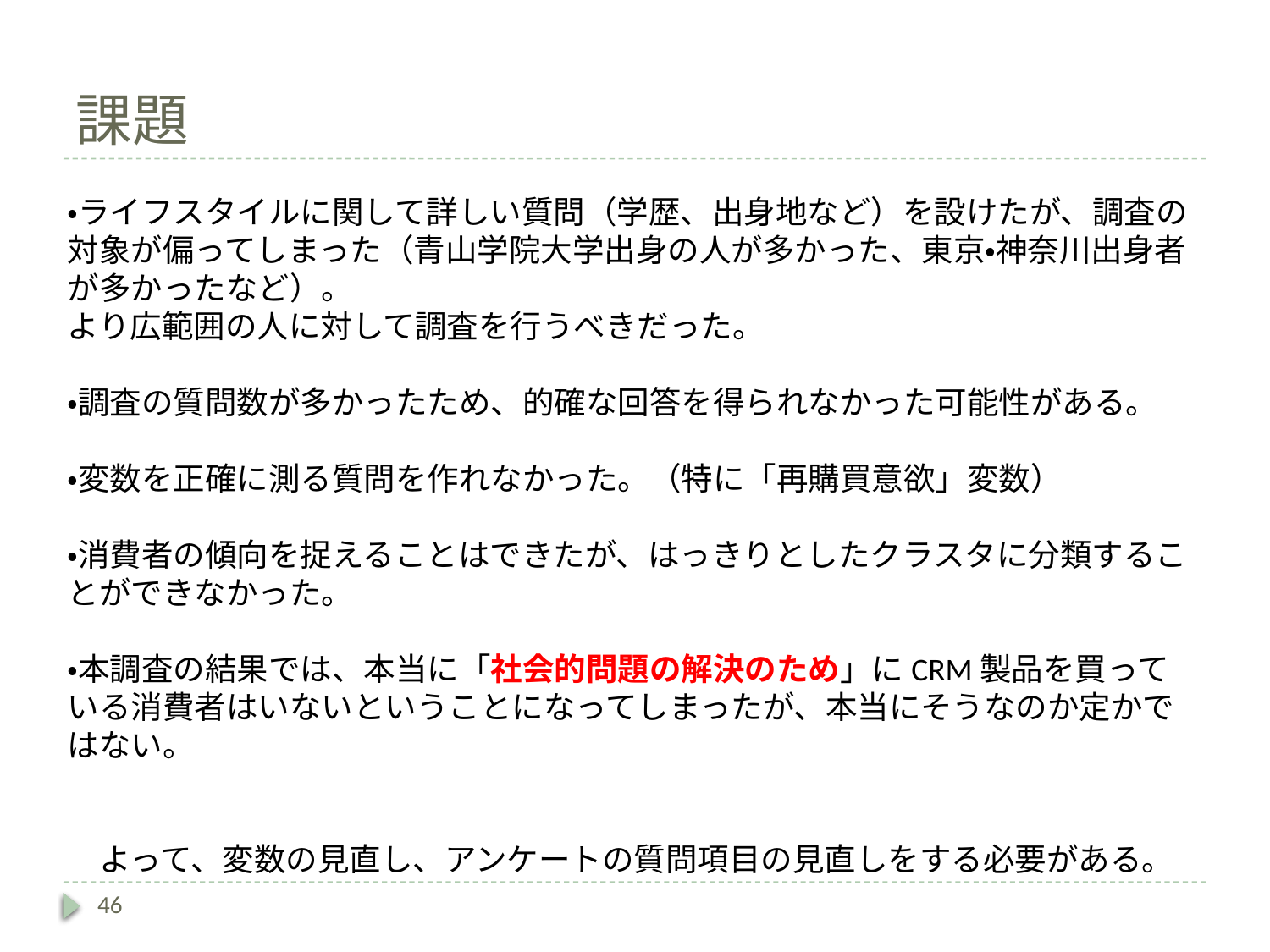

# 課題
・ライフスタイルに関して詳しい質問（学歴、出身地など）を設けたが、調査の対象が偏ってしまった（青山学院大学出身の人が多かった、東京・神奈川出身者が多かったなど）。
より広範囲の人に対して調査を行うべきだった。

・調査の質問数が多かったため、的確な回答を得られなかった可能性がある。

・変数を正確に測る質問を作れなかった。（特に「再購買意欲」変数）

・消費者の傾向を捉えることはできたが、はっきりとしたクラスタに分類することができなかった。

・本調査の結果では、本当に「社会的問題の解決のため」にCRM製品を買っている消費者はいないということになってしまったが、本当にそうなのか定かではない。

　よって、変数の見直し、アンケートの質問項目の見直しをする必要がある。

46